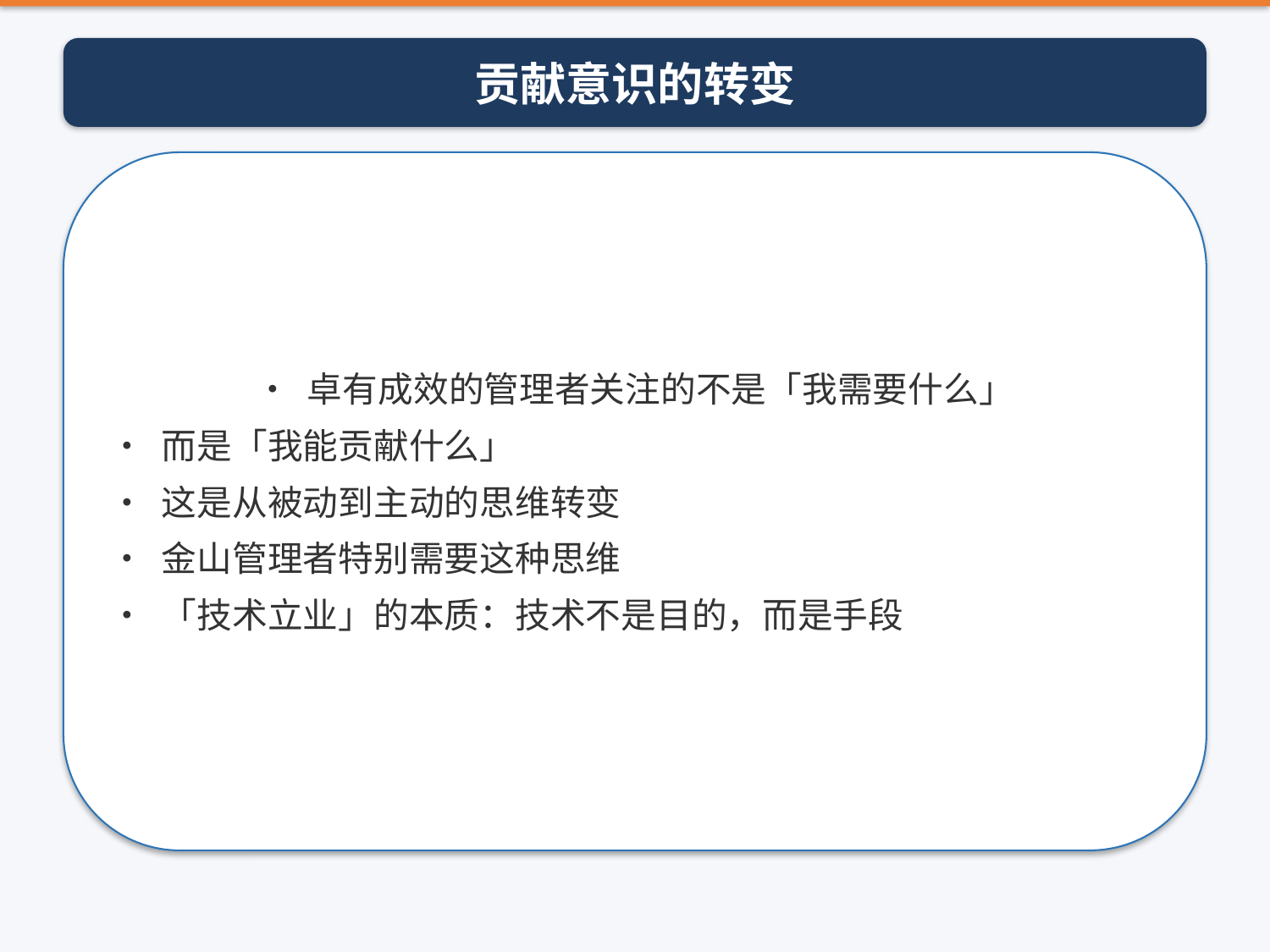

贡献意识的转变
• 卓有成效的管理者关注的不是「我需要什么」
• 而是「我能贡献什么」
• 这是从被动到主动的思维转变
• 金山管理者特别需要这种思维
• 「技术立业」的本质：技术不是目的，而是手段